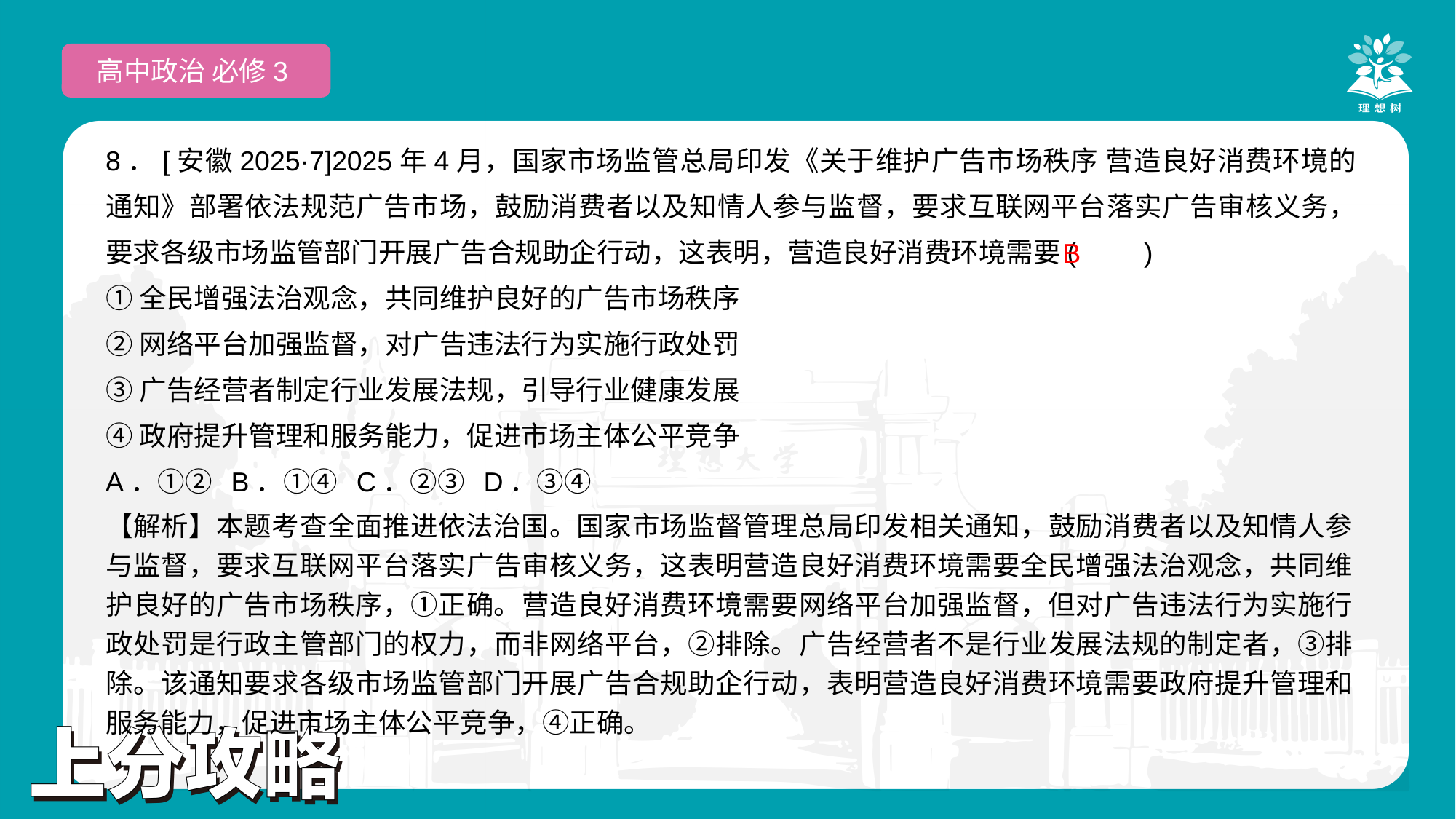

高中政治 必修3
8．[安徽2025·7]2025年4月，国家市场监管总局印发《关于维护广告市场秩序 营造良好消费环境的通知》部署依法规范广告市场，鼓励消费者以及知情人参与监督，要求互联网平台落实广告审核义务，要求各级市场监管部门开展广告合规助企行动，这表明，营造良好消费环境需要(　　)
①全民增强法治观念，共同维护良好的广告市场秩序
②网络平台加强监督，对广告违法行为实施行政处罚
③广告经营者制定行业发展法规，引导行业健康发展
④政府提升管理和服务能力，促进市场主体公平竞争
A．①②  B．①④  C．②③  D．③④
 B
【解析】本题考查全面推进依法治国。国家市场监督管理总局印发相关通知，鼓励消费者以及知情人参与监督，要求互联网平台落实广告审核义务，这表明营造良好消费环境需要全民增强法治观念，共同维护良好的广告市场秩序，①正确。营造良好消费环境需要网络平台加强监督，但对广告违法行为实施行政处罚是行政主管部门的权力，而非网络平台，②排除。广告经营者不是行业发展法规的制定者，③排除。该通知要求各级市场监管部门开展广告合规助企行动，表明营造良好消费环境需要政府提升管理和服务能力，促进市场主体公平竞争，④正确。